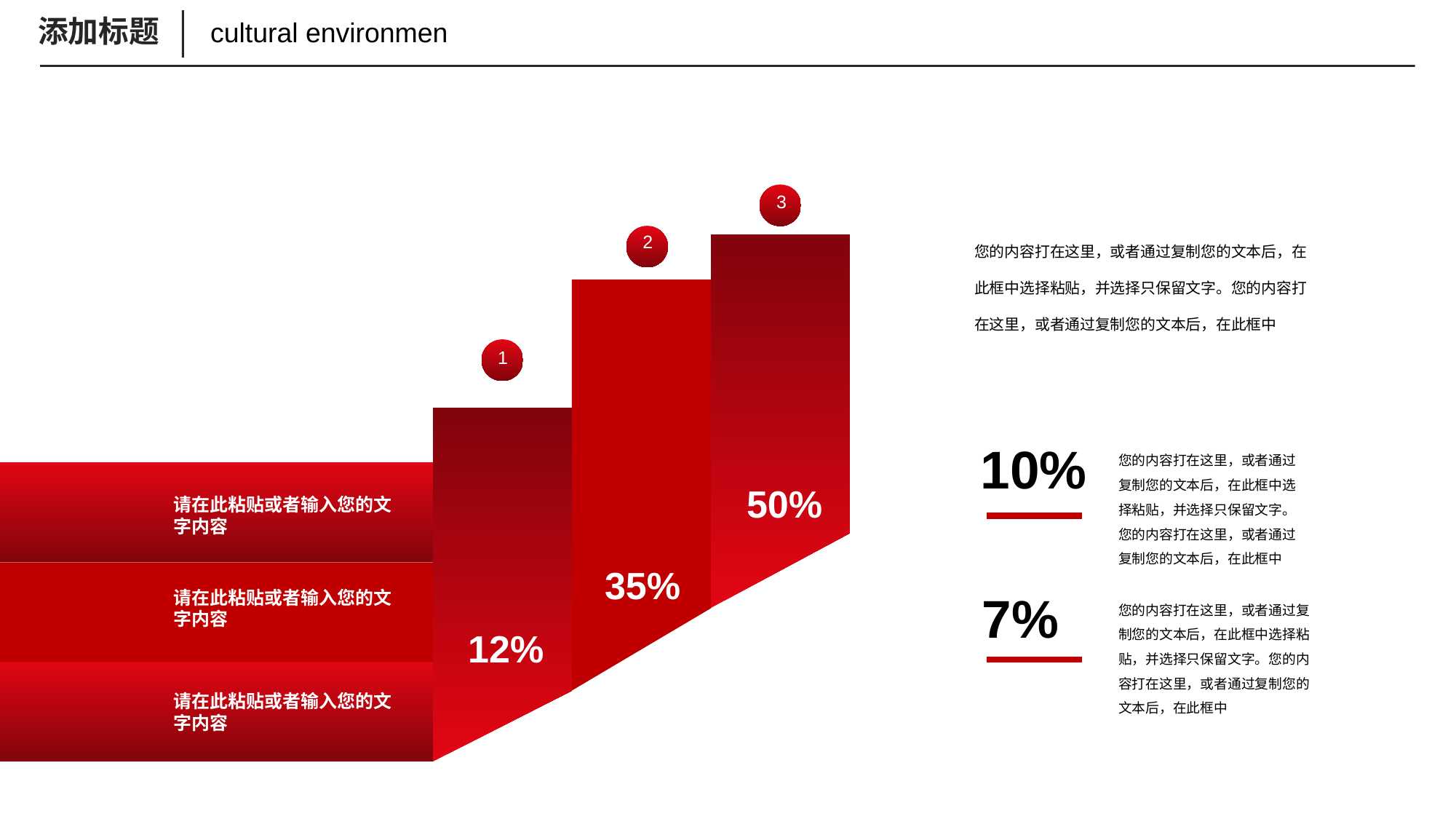

添加标题
cultural environmen

3

您的内容打在这里，或者通过复制您的文本后，在此框中选择粘贴，并选择只保留文字。您的内容打在这里，或者通过复制您的文本后，在此框中
2

1

10%
您的内容打在这里，或者通过复制您的文本后，在此框中选择粘贴，并选择只保留文字。您的内容打在这里，或者通过复制您的文本后，在此框中

50%
请在此粘贴或者输入您的文字内容
35%

7%
请在此粘贴或者输入您的文字内容
您的内容打在这里，或者通过复制您的文本后，在此框中选择粘贴，并选择只保留文字。您的内容打在这里，或者通过复制您的文本后，在此框中
12%

请在此粘贴或者输入您的文字内容